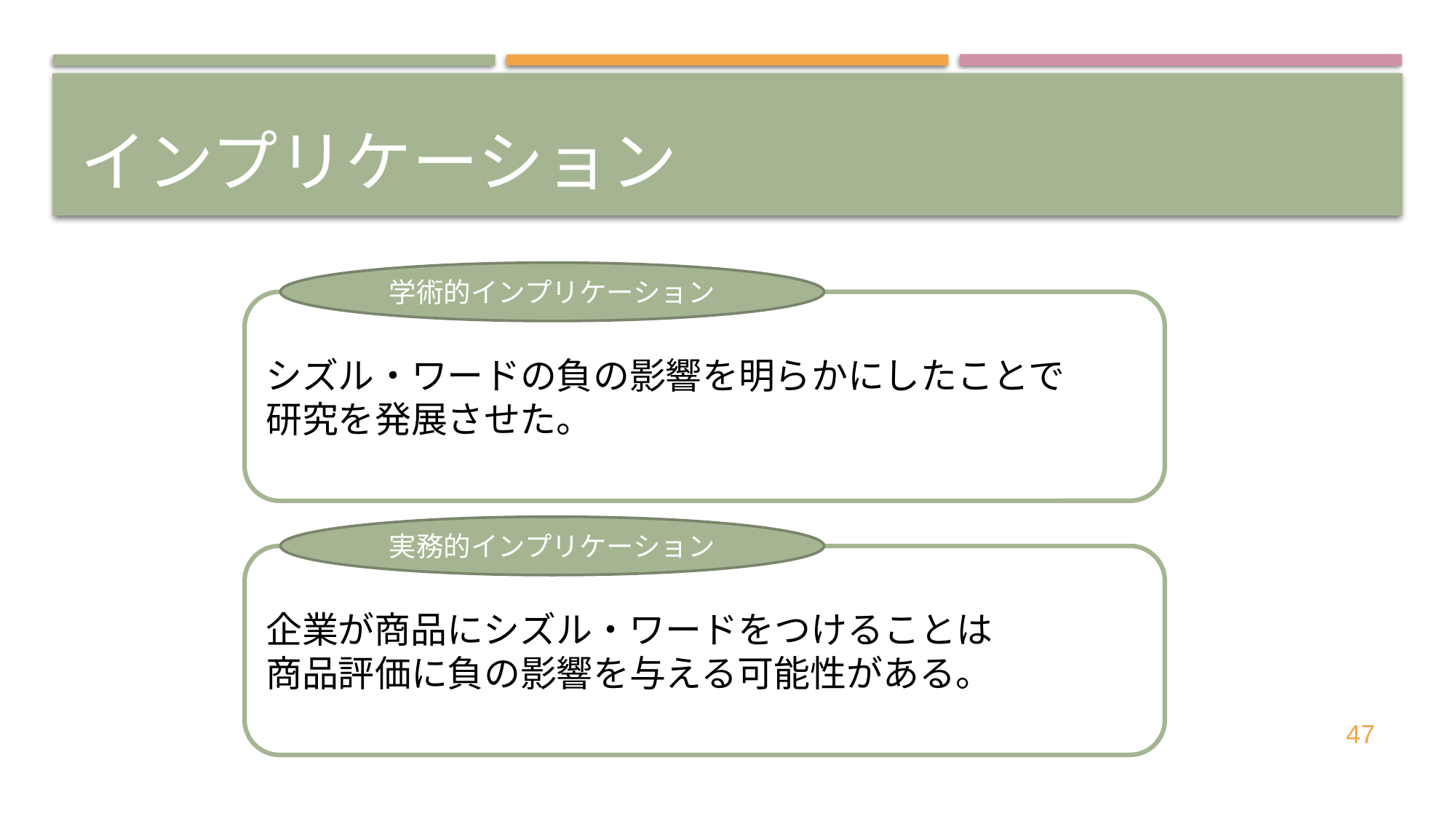

# インプリケーション
学術的インプリケーション
シズル・ワードの負の影響を明らかにしたことで
研究を発展させた。
実務的インプリケーション
企業が商品にシズル・ワードをつけることは
商品評価に負の影響を与える可能性がある。
47